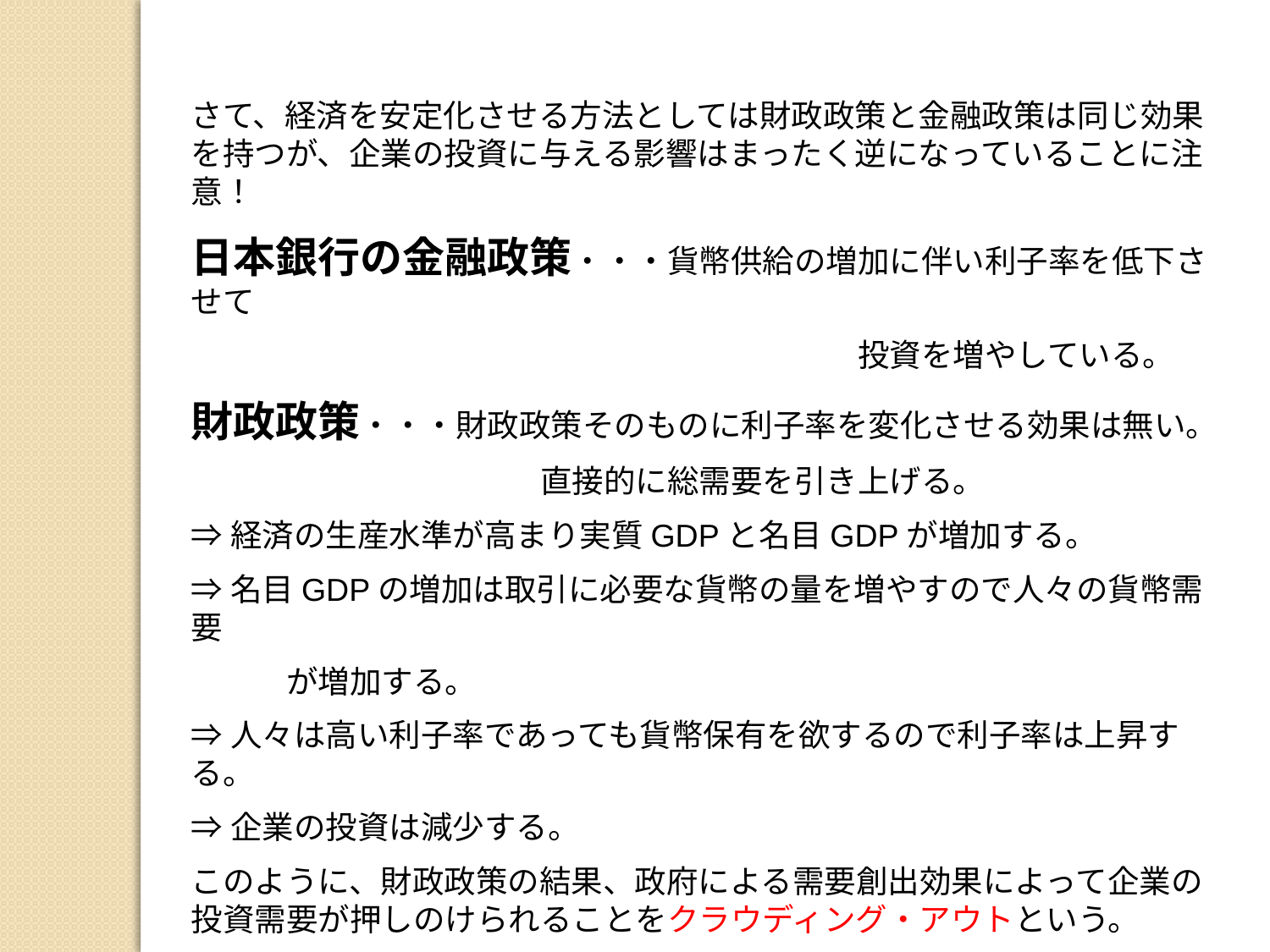

さて、経済を安定化させる方法としては財政政策と金融政策は同じ効果を持つが、企業の投資に与える影響はまったく逆になっていることに注意！
日本銀行の金融政策・・・貨幣供給の増加に伴い利子率を低下させて
　　　　　　　　　　　　　　　　　　　　　投資を増やしている。
財政政策・・・財政政策そのものに利子率を変化させる効果は無い。
　　　　　　　　　　　直接的に総需要を引き上げる。
⇒経済の生産水準が高まり実質GDPと名目GDPが増加する。
⇒名目GDPの増加は取引に必要な貨幣の量を増やすので人々の貨幣需要
　　　が増加する。
⇒人々は高い利子率であっても貨幣保有を欲するので利子率は上昇する。
⇒企業の投資は減少する。
このように、財政政策の結果、政府による需要創出効果によって企業の投資需要が押しのけられることをクラウディング・アウトという。